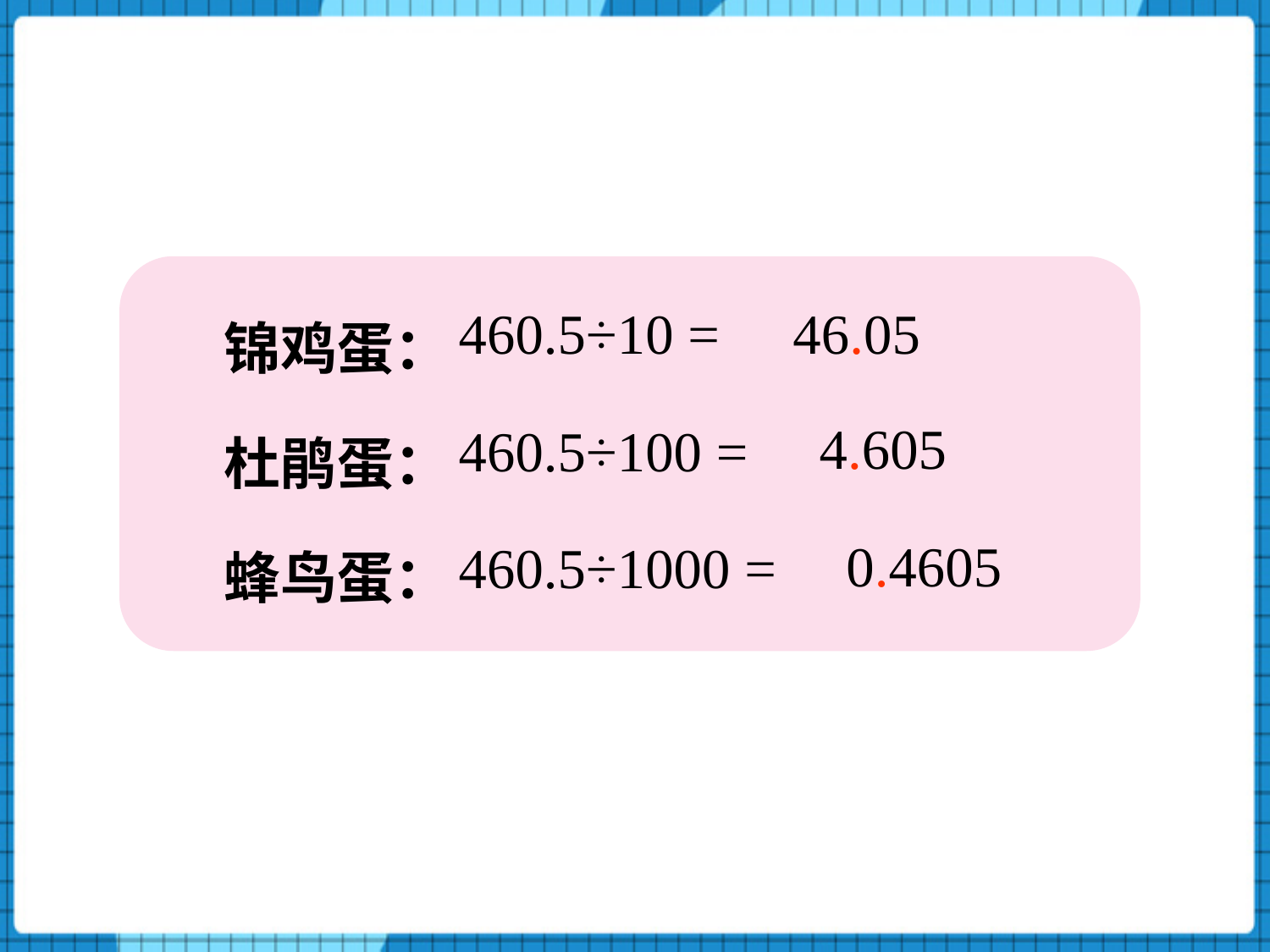

锦鸡蛋：
杜鹃蛋：
蜂鸟蛋：
46.05
460.5÷10 =
4.605
460.5÷100 =
0.4605
460.5÷1000 =